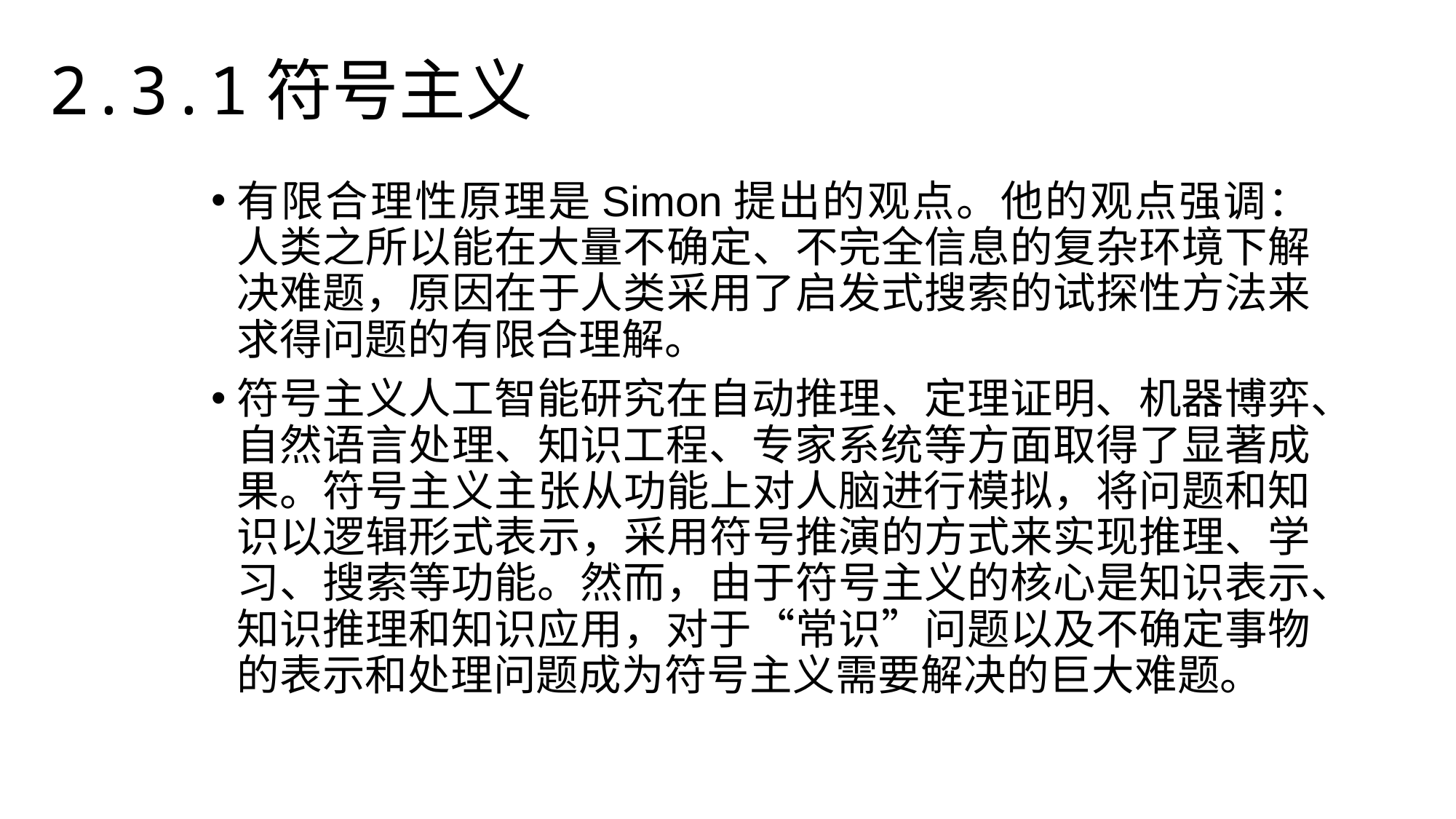

2.3.1符号主义
有限合理性原理是Simon提出的观点。他的观点强调：人类之所以能在大量不确定、不完全信息的复杂环境下解决难题，原因在于人类采用了启发式搜索的试探性方法来求得问题的有限合理解。
符号主义人工智能研究在自动推理、定理证明、机器博弈、自然语言处理、知识工程、专家系统等方面取得了显著成果。符号主义主张从功能上对人脑进行模拟，将问题和知识以逻辑形式表示，采用符号推演的方式来实现推理、学习、搜索等功能。然而，由于符号主义的核心是知识表示、知识推理和知识应用，对于“常识”问题以及不确定事物的表示和处理问题成为符号主义需要解决的巨大难题。